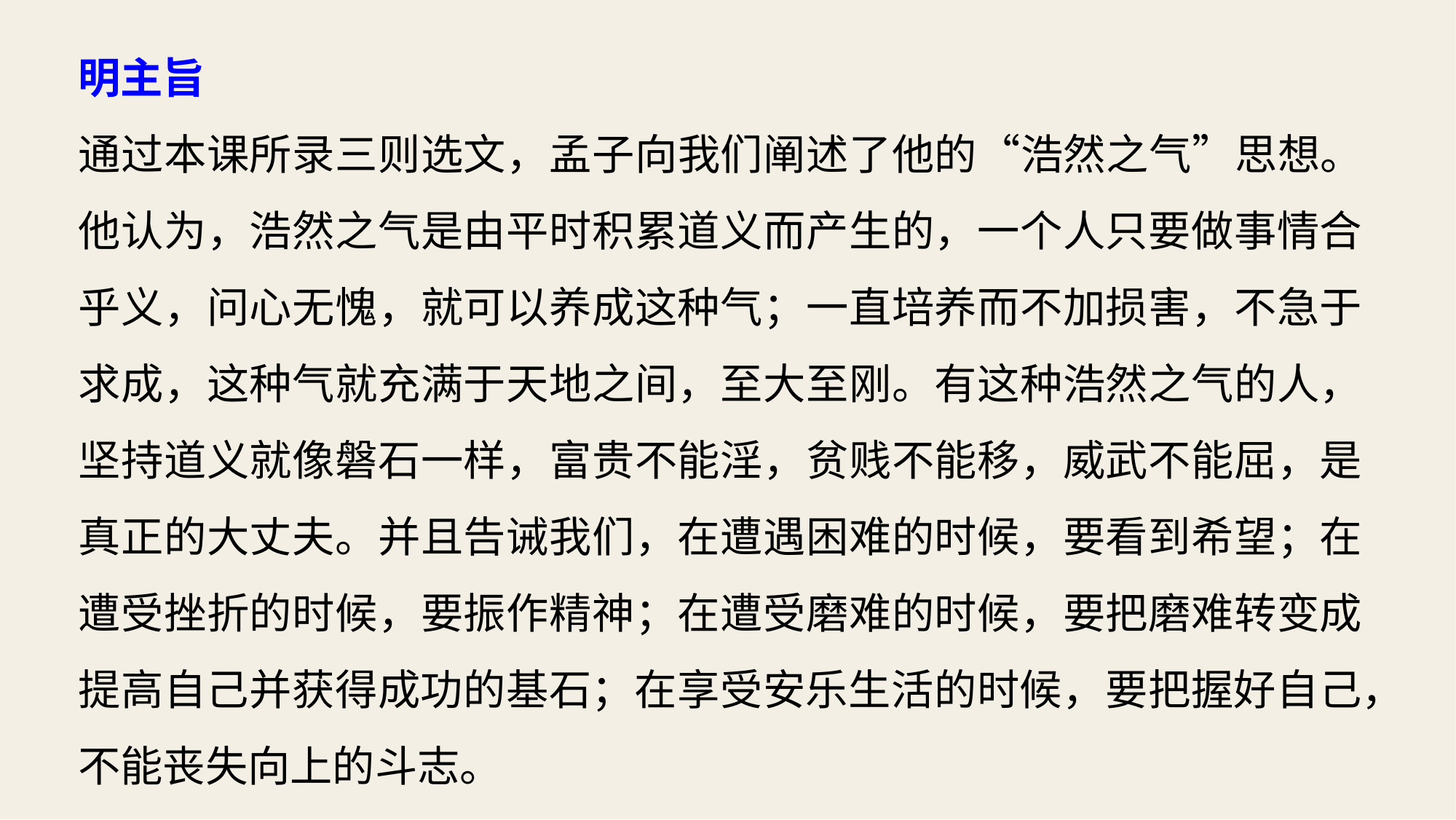

明主旨
通过本课所录三则选文，孟子向我们阐述了他的“浩然之气”思想。他认为，浩然之气是由平时积累道义而产生的，一个人只要做事情合乎义，问心无愧，就可以养成这种气；一直培养而不加损害，不急于求成，这种气就充满于天地之间，至大至刚。有这种浩然之气的人，坚持道义就像磐石一样，富贵不能淫，贫贱不能移，威武不能屈，是真正的大丈夫。并且告诫我们，在遭遇困难的时候，要看到希望；在遭受挫折的时候，要振作精神；在遭受磨难的时候，要把磨难转变成提高自己并获得成功的基石；在享受安乐生活的时候，要把握好自己，不能丧失向上的斗志。